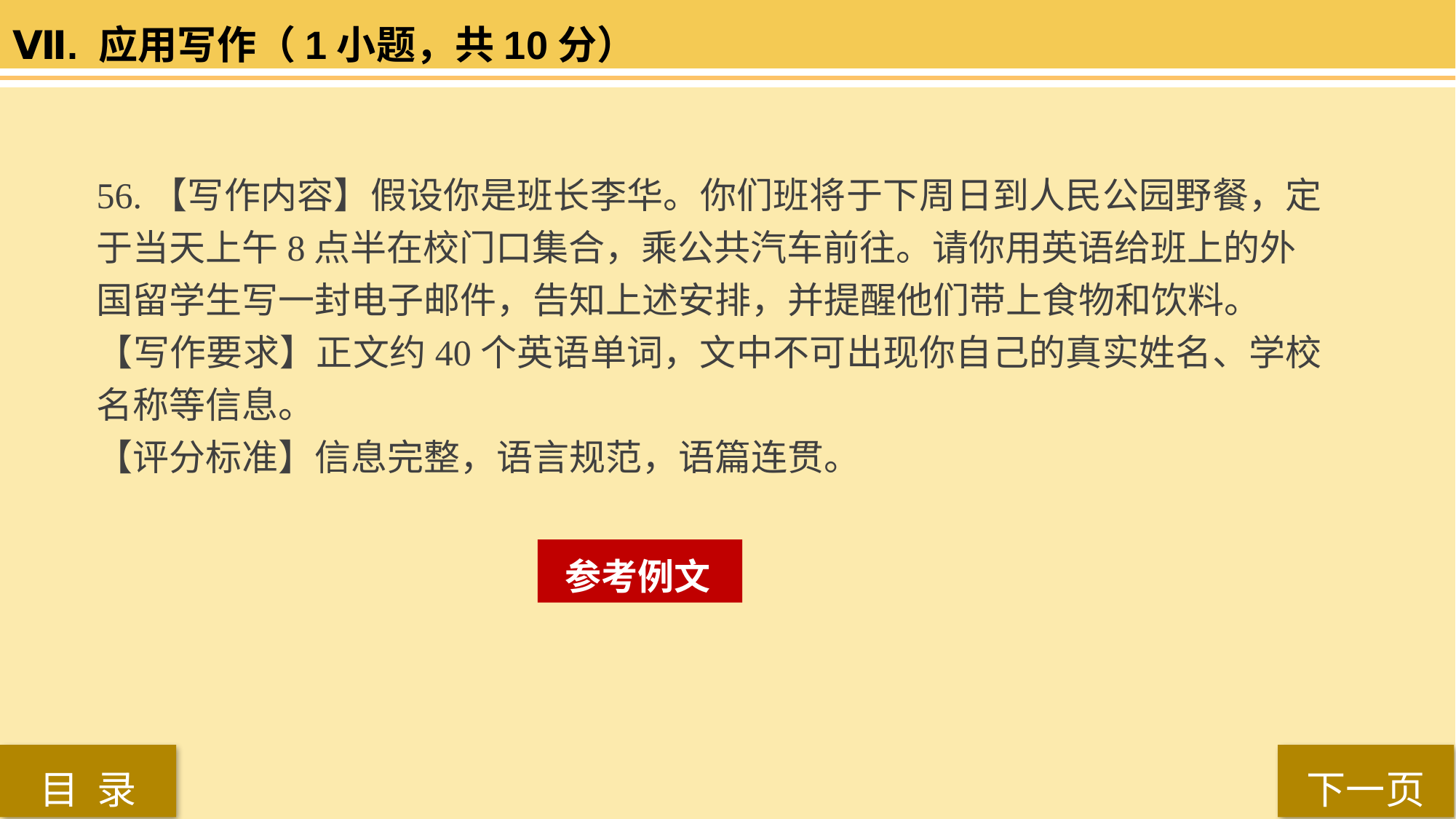

Ⅶ. 应用写作（1小题，共10分）
56.【写作内容】假设你是班长李华。你们班将于下周日到人民公园野餐，定于当天上午8点半在校门口集合，乘公共汽车前往。请你用英语给班上的外
国留学生写一封电子邮件，告知上述安排，并提醒他们带上食物和饮料。
【写作要求】正文约40个英语单词，文中不可出现你自己的真实姓名、学校名称等信息。
【评分标准】信息完整，语言规范，语篇连贯。
 参考例文